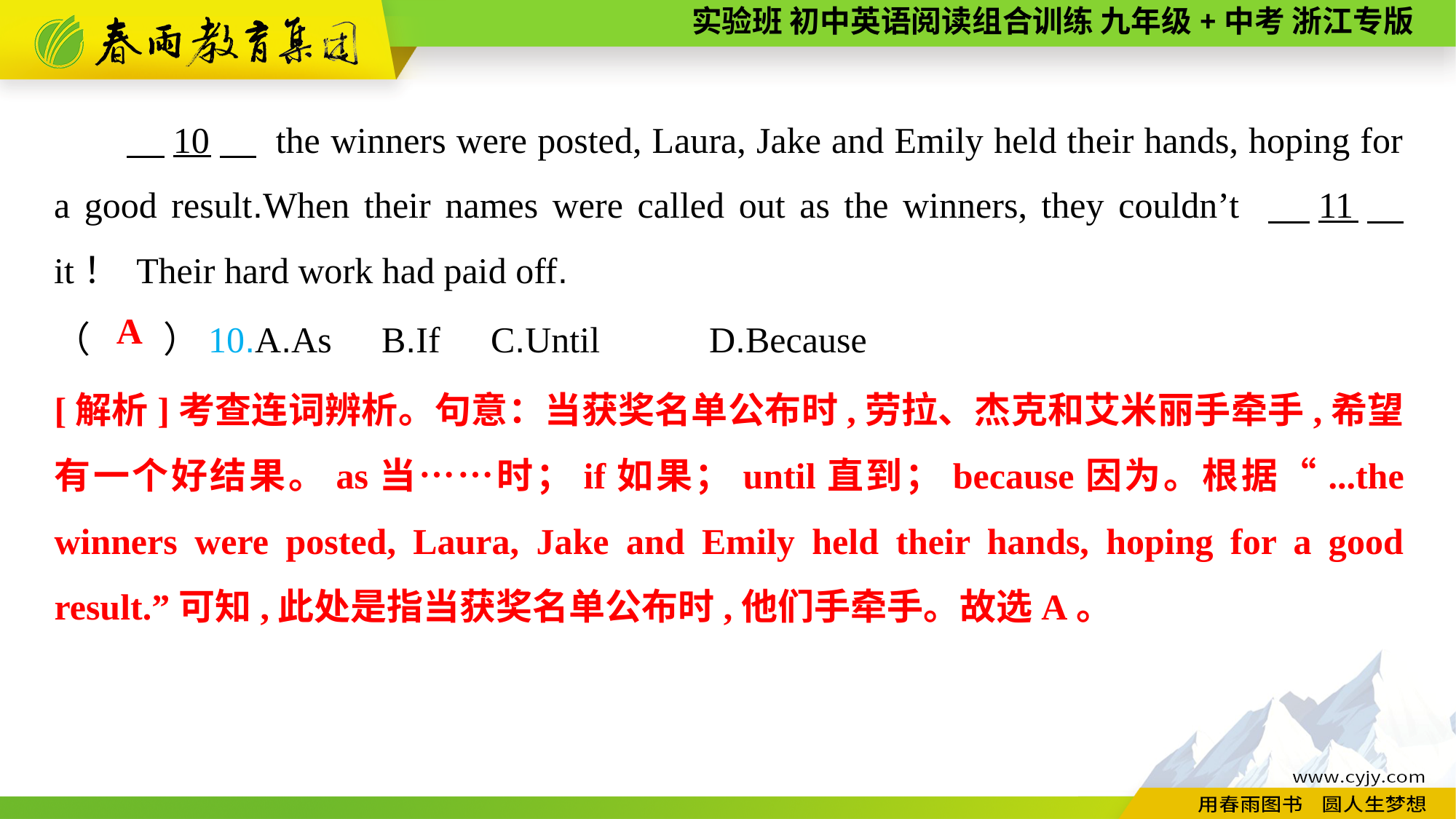

10　 the winners were posted, Laura, Jake and Emily held their hands, hoping for a good result.When their names were called out as the winners, they couldn’t 　11　 it！ Their hard work had paid off.
（　　）10.A.As	B.If	C.Until	D.Because
A
[解析]考查连词辨析。句意：当获奖名单公布时,劳拉、杰克和艾米丽手牵手,希望有一个好结果。as当……时；if如果；until直到；because因为。根据“...the winners were posted, Laura, Jake and Emily held their hands, hoping for a good result.”可知,此处是指当获奖名单公布时,他们手牵手。故选A。